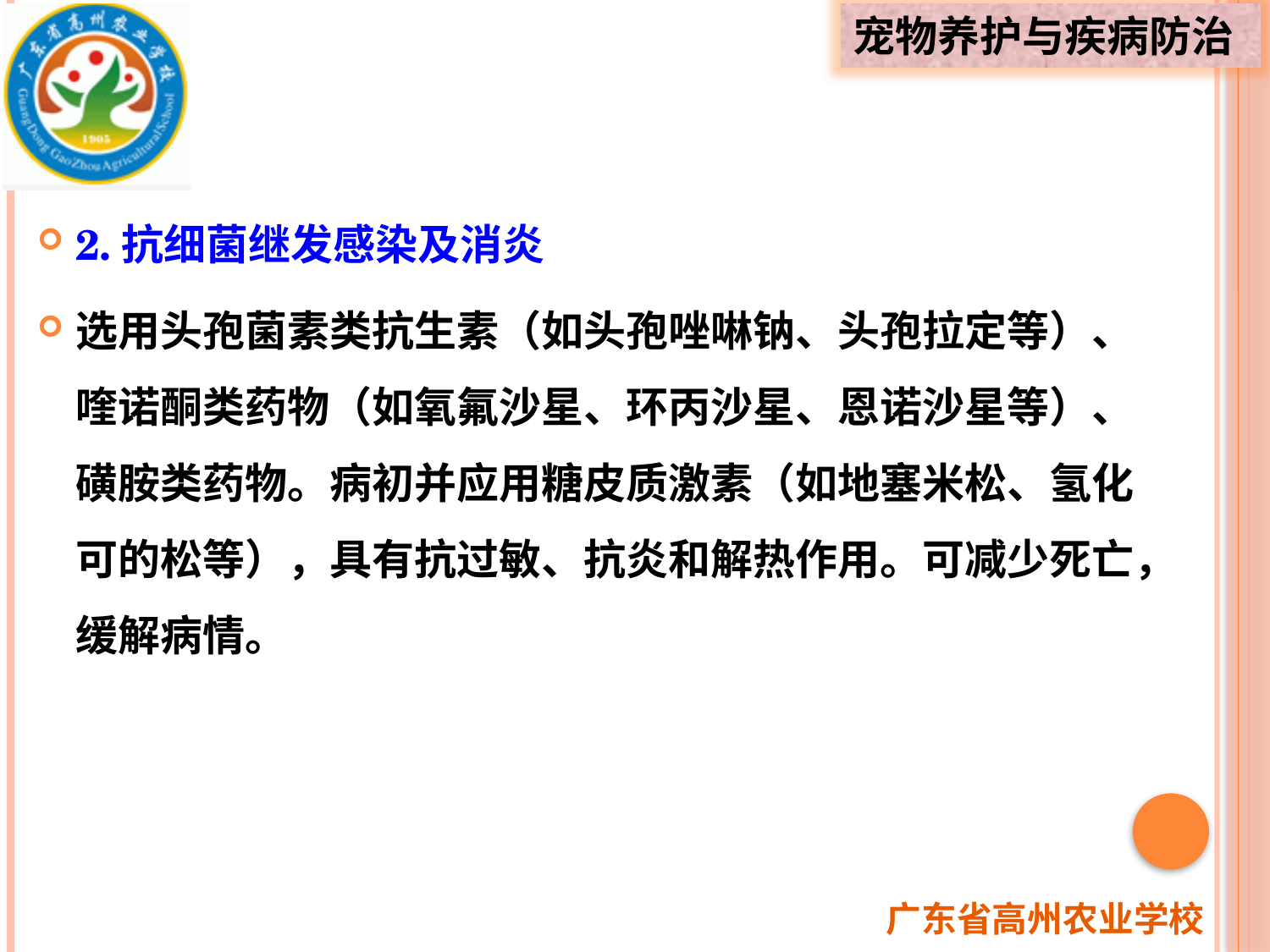

2.抗细菌继发感染及消炎
选用头孢菌素类抗生素（如头孢唑啉钠、头孢拉定等）、喹诺酮类药物（如氧氟沙星、环丙沙星、恩诺沙星等）、磺胺类药物。病初并应用糖皮质激素（如地塞米松、氢化可的松等），具有抗过敏、抗炎和解热作用。可减少死亡，缓解病情。